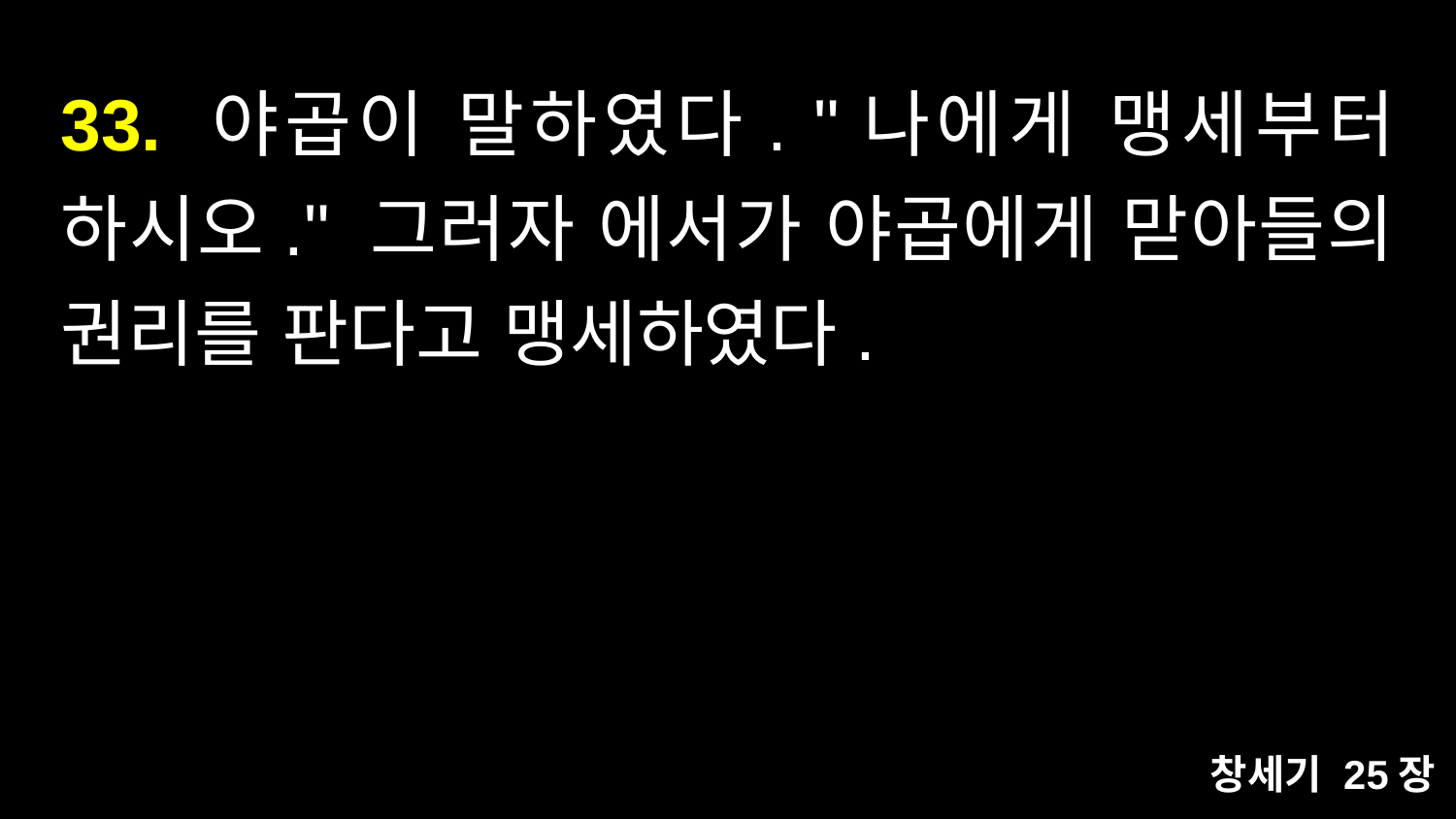

# 33. 야곱이 말하였다. "나에게 맹세부터 하시오." 그러자 에서가 야곱에게 맏아들의 권리를 판다고 맹세하였다.
창세기 25장